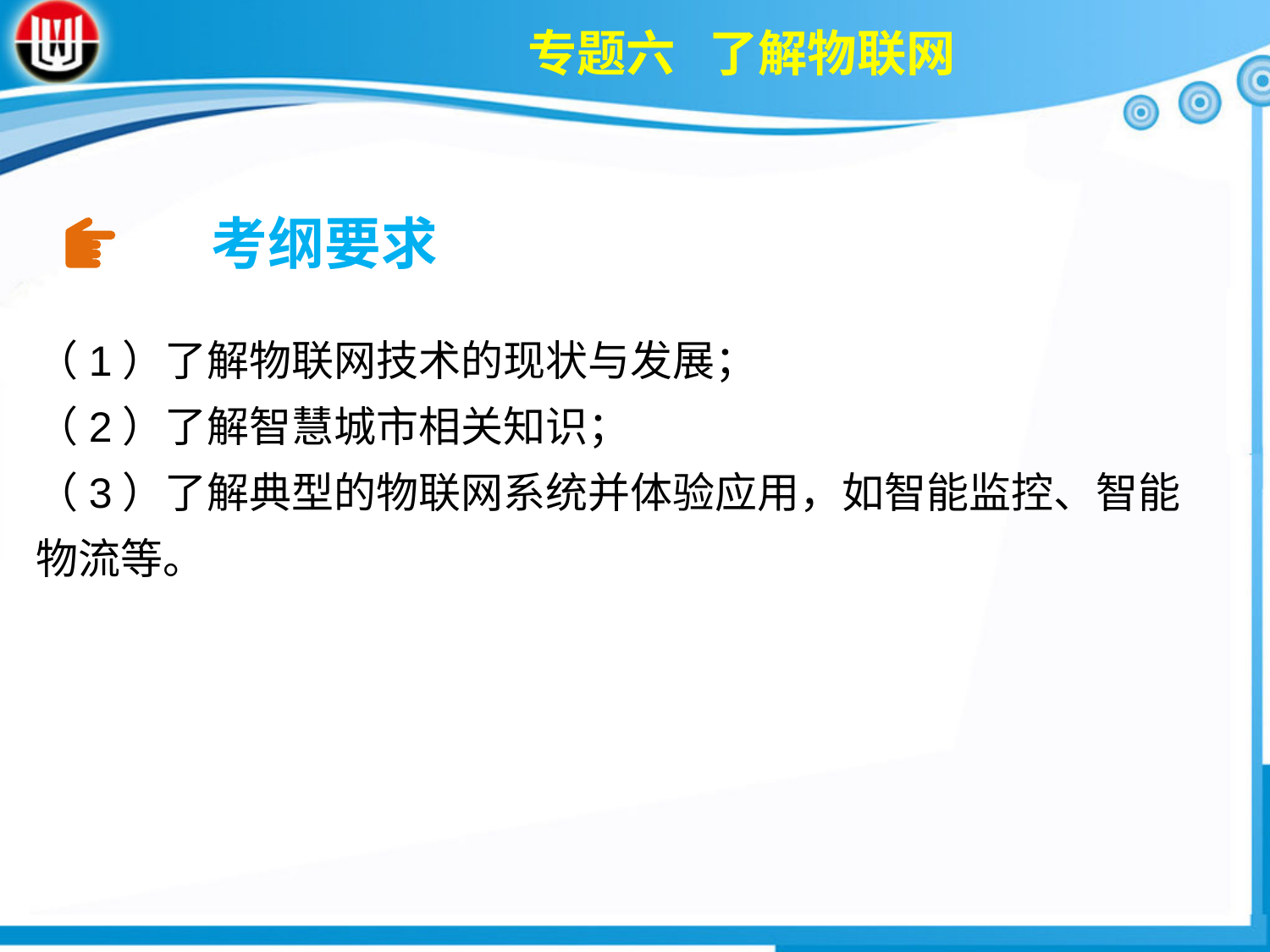

专题六   了解物联网

考纲要求

（1）了解物联网技术的现状与发展；
（2）了解智慧城市相关知识；
（3）了解典型的物联网系统并体验应用，如智能监控、智能物流等。